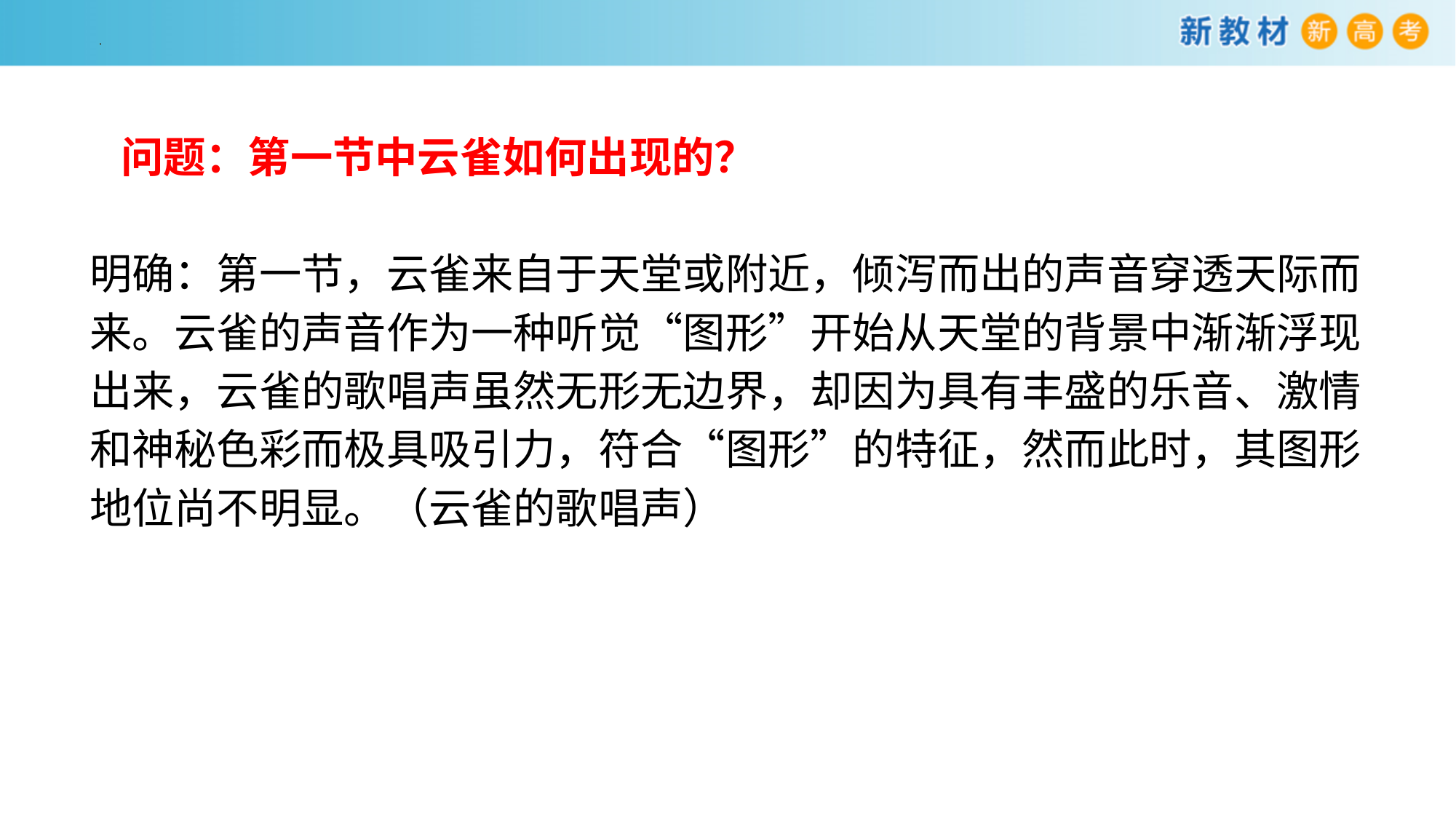

问题：第一节中云雀如何出现的？
明确：第一节，云雀来自于天堂或附近，倾泻而出的声音穿透天际而来。云雀的声音作为一种听觉“图形”开始从天堂的背景中渐渐浮现出来，云雀的歌唱声虽然无形无边界，却因为具有丰盛的乐音、激情和神秘色彩而极具吸引力，符合“图形”的特征，然而此时，其图形地位尚不明显。（云雀的歌唱声）